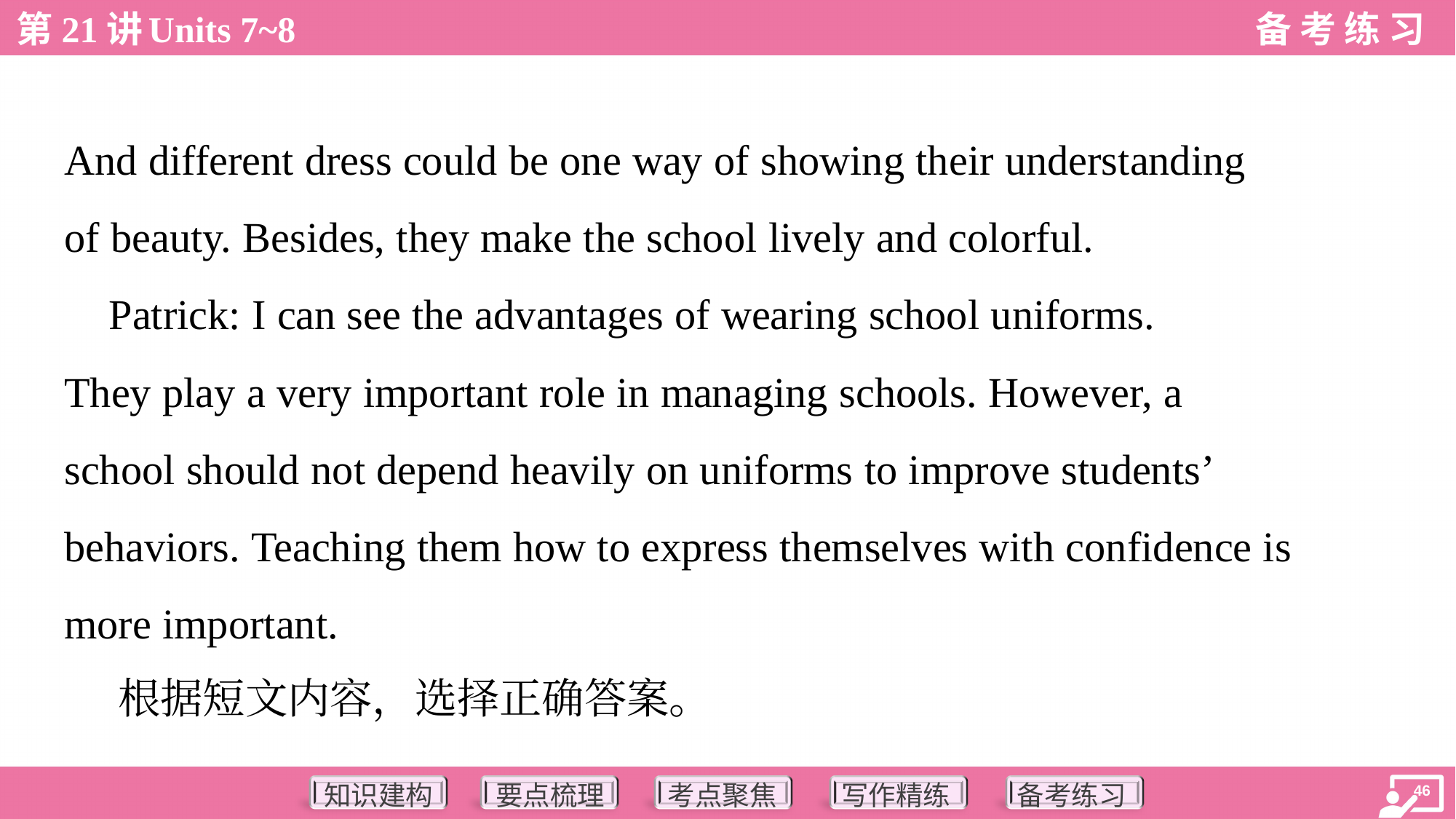

And different dress could be one way of showing their understanding
of beauty. Besides, they make the school lively and colorful.
    Patrick: I can see the advantages of wearing school uniforms.
They play a very important role in managing schools. However, a
school should not depend heavily on uniforms to improve students’
behaviors. Teaching them how to express themselves with confidence is
more important.
    根据短文内容，选择正确答案。